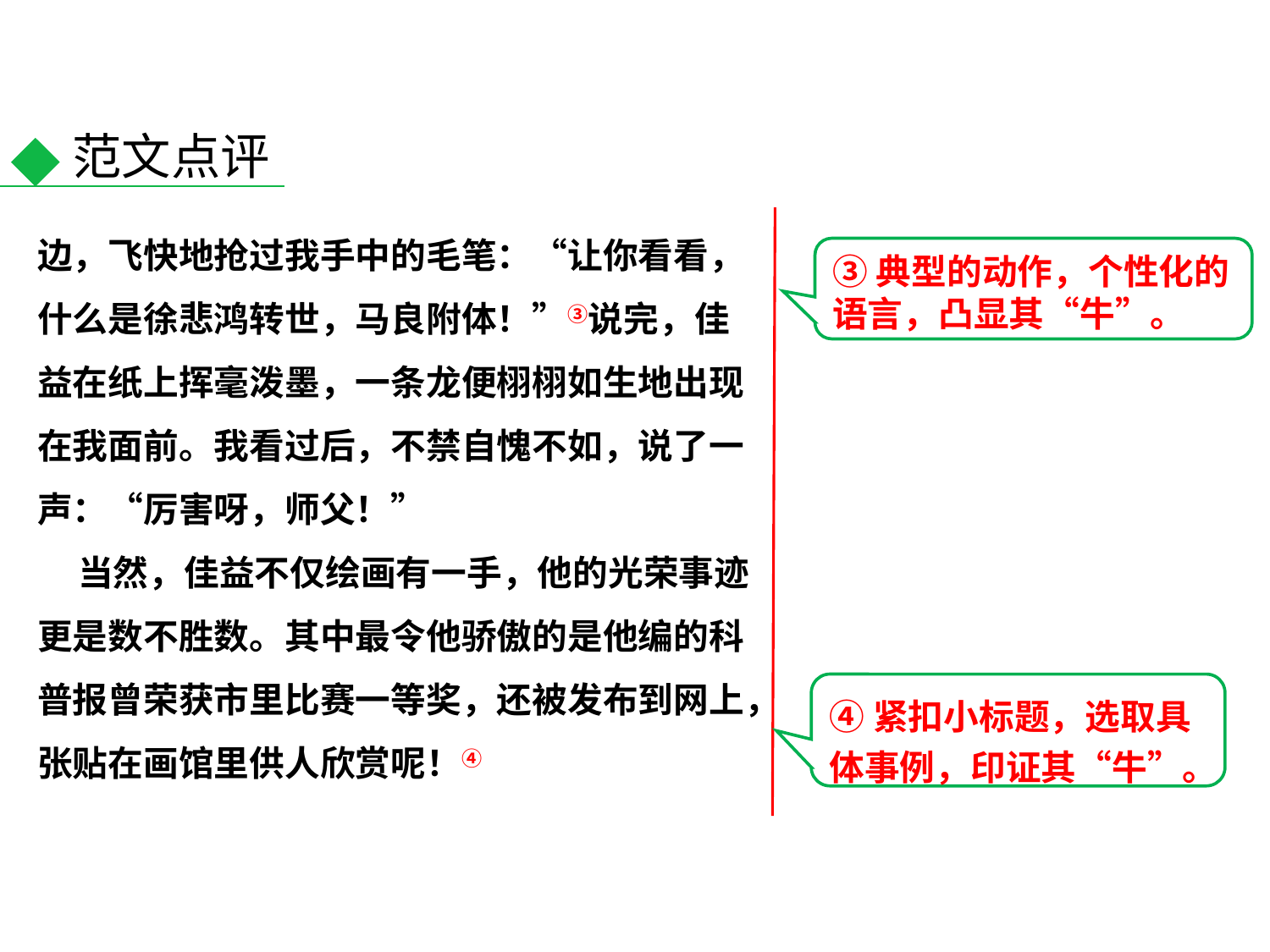

范文点评

边，飞快地抢过我手中的毛笔：“让你看看，什么是徐悲鸿转世，马良附体！”③说完，佳益在纸上挥毫泼墨，一条龙便栩栩如生地出现在我面前。我看过后，不禁自愧不如，说了一声：“厉害呀，师父！”
    当然，佳益不仅绘画有一手，他的光荣事迹更是数不胜数。其中最令他骄傲的是他编的科普报曾荣获市里比赛一等奖，还被发布到网上，张贴在画馆里供人欣赏呢！④
③典型的动作，个性化的语言，凸显其“牛”。
④紧扣小标题，选取具体事例，印证其“牛”。